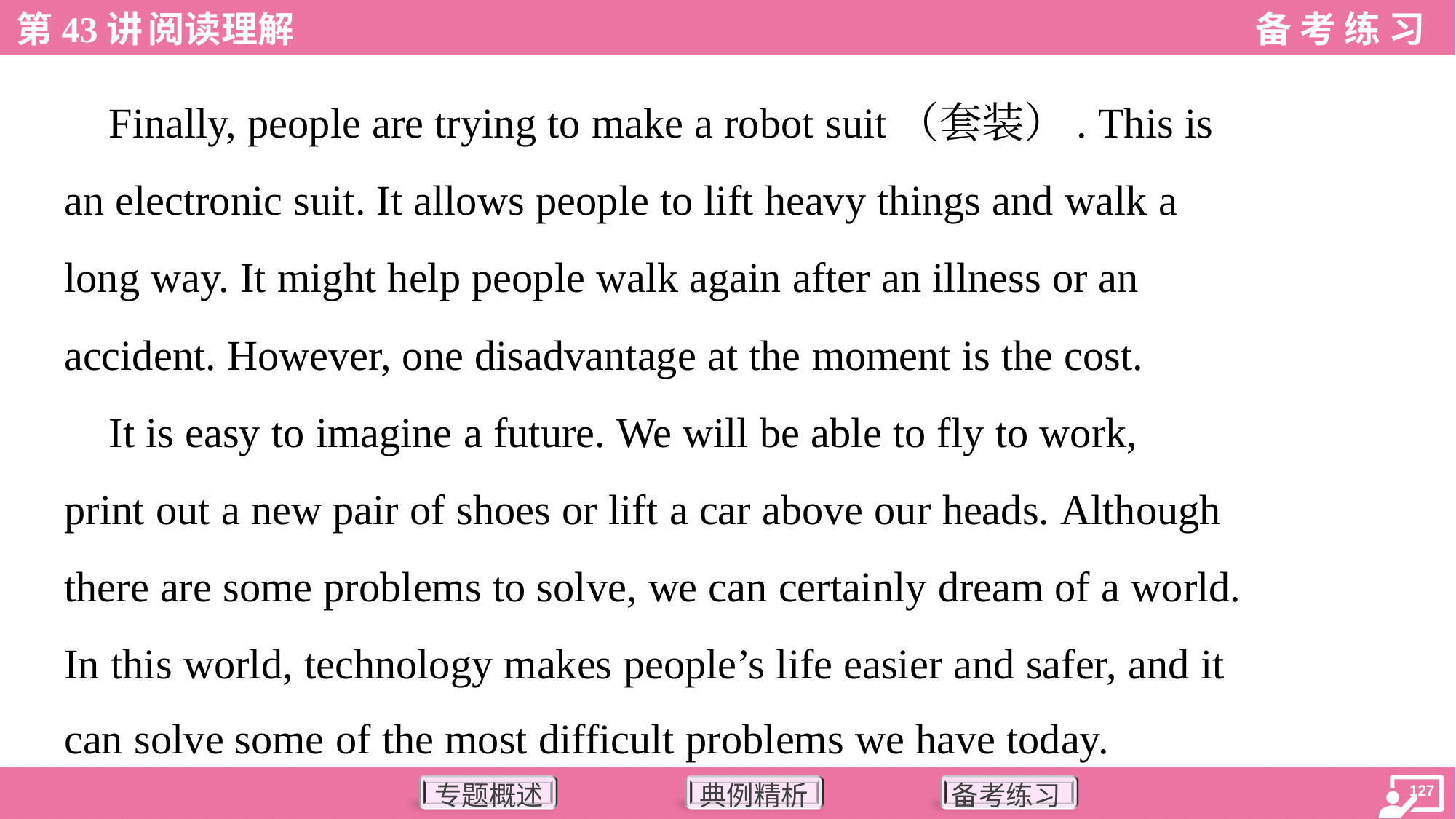

Finally, people are trying to make a robot suit（套装）. This is
an electronic suit. It allows people to lift heavy things and walk a
long way. It might help people walk again after an illness or an
accident. However, one disadvantage at the moment is the cost.
    It is easy to imagine a future. We will be able to fly to work,
print out a new pair of shoes or lift a car above our heads. Although
there are some problems to solve, we can certainly dream of a world.
In this world, technology makes people’s life easier and safer, and it
can solve some of the most difficult problems we have today.